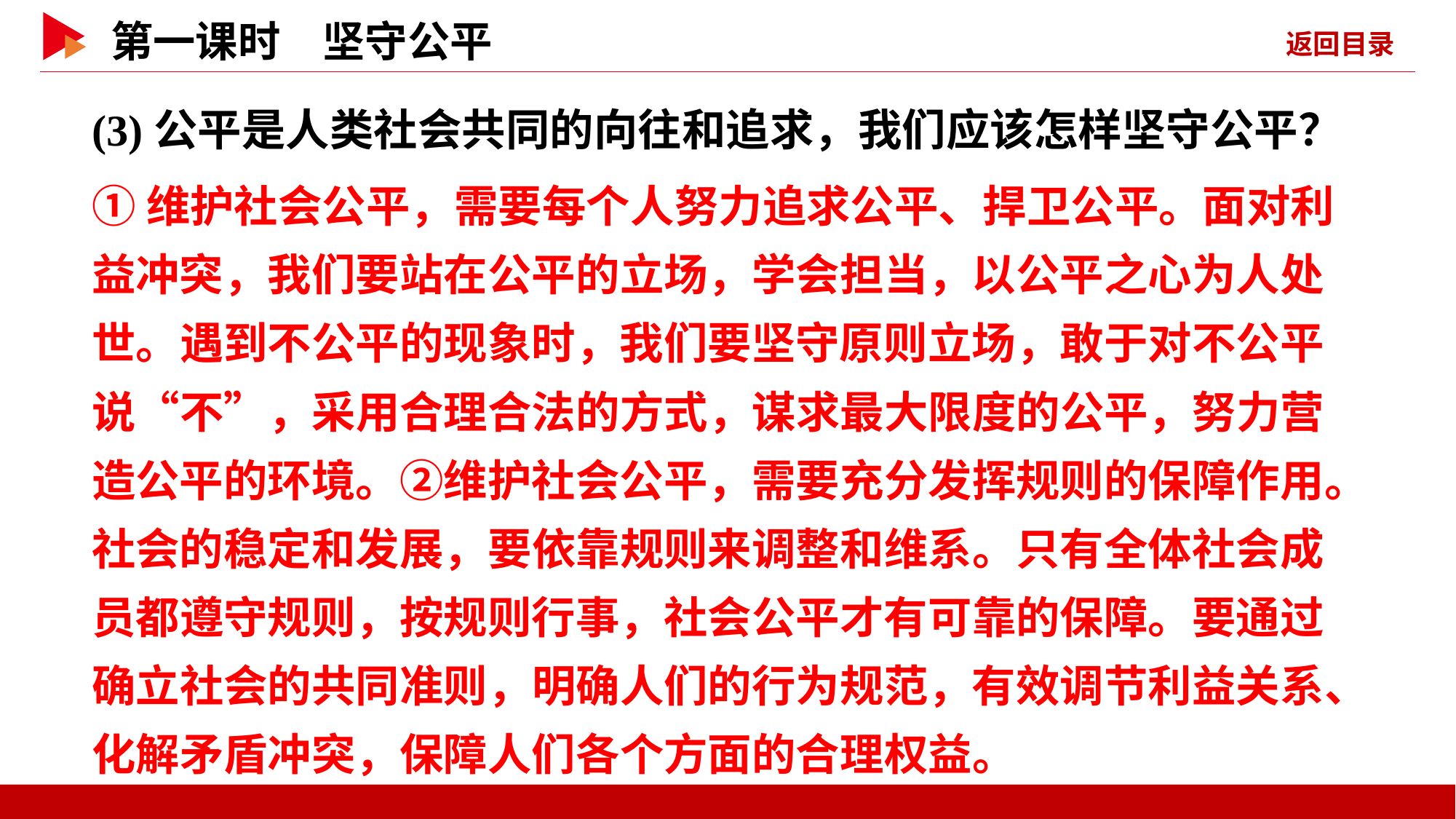

(3)公平是人类社会共同的向往和追求，我们应该怎样坚守公平？
①维护社会公平，需要每个人努力追求公平、捍卫公平。面对利益冲突，我们要站在公平的立场，学会担当，以公平之心为人处世。遇到不公平的现象时，我们要坚守原则立场，敢于对不公平说“不”，采用合理合法的方式，谋求最大限度的公平，努力营造公平的环境。②维护社会公平，需要充分发挥规则的保障作用。社会的稳定和发展，要依靠规则来调整和维系。只有全体社会成员都遵守规则，按规则行事，社会公平才有可靠的保障。要通过确立社会的共同准则，明确人们的行为规范，有效调节利益关系、化解矛盾冲突，保障人们各个方面的合理权益。